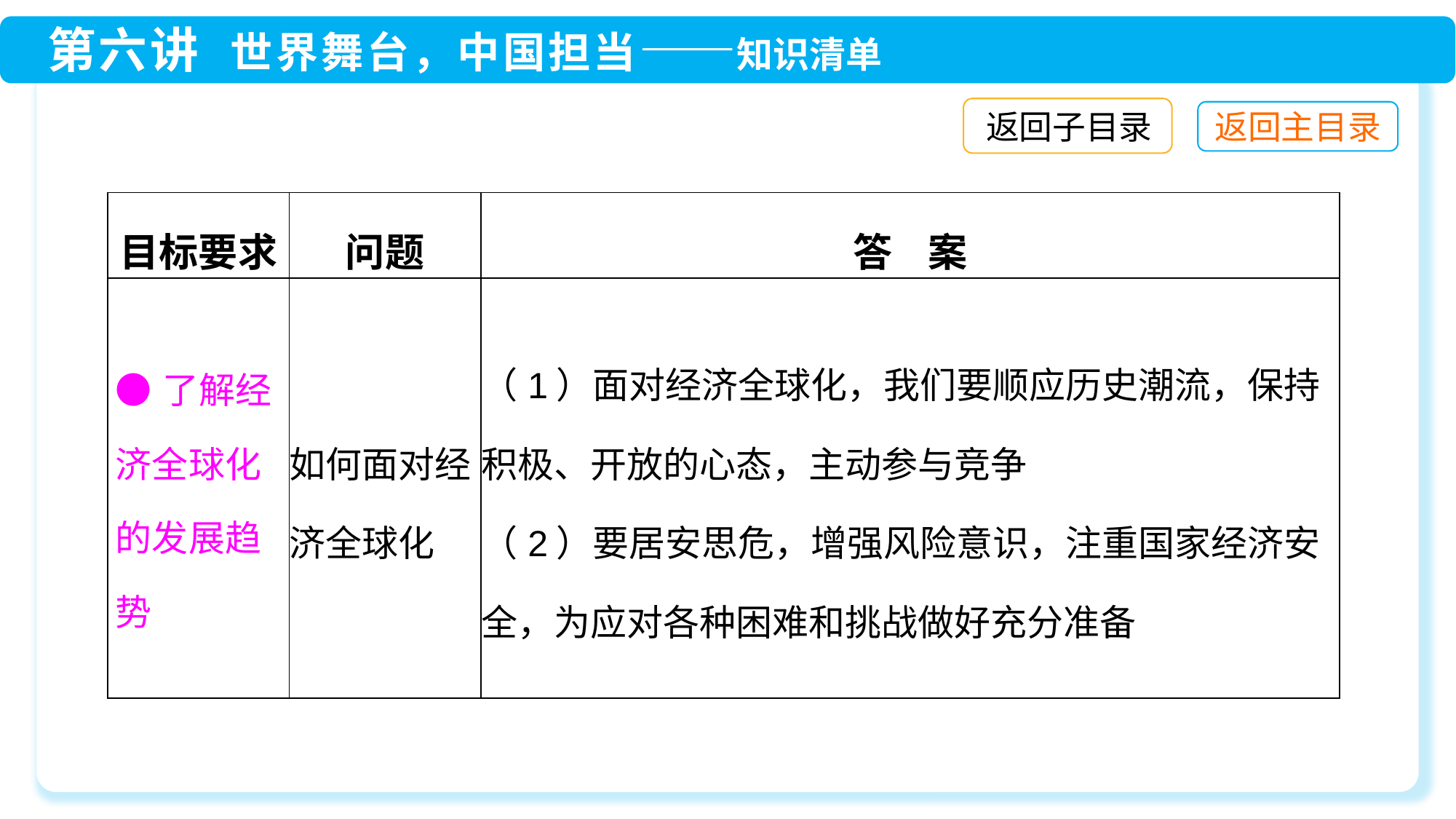

返回子目录
| 目标要求 | 问题 | 答 案 |
| --- | --- | --- |
| ●了解经济全球化的发展趋势 | 如何面对经济全球化 | （1）面对经济全球化，我们要顺应历史潮流，保持积极、开放的心态，主动参与竞争 （2）要居安思危，增强风险意识，注重国家经济安全，为应对各种困难和挑战做好充分准备 |